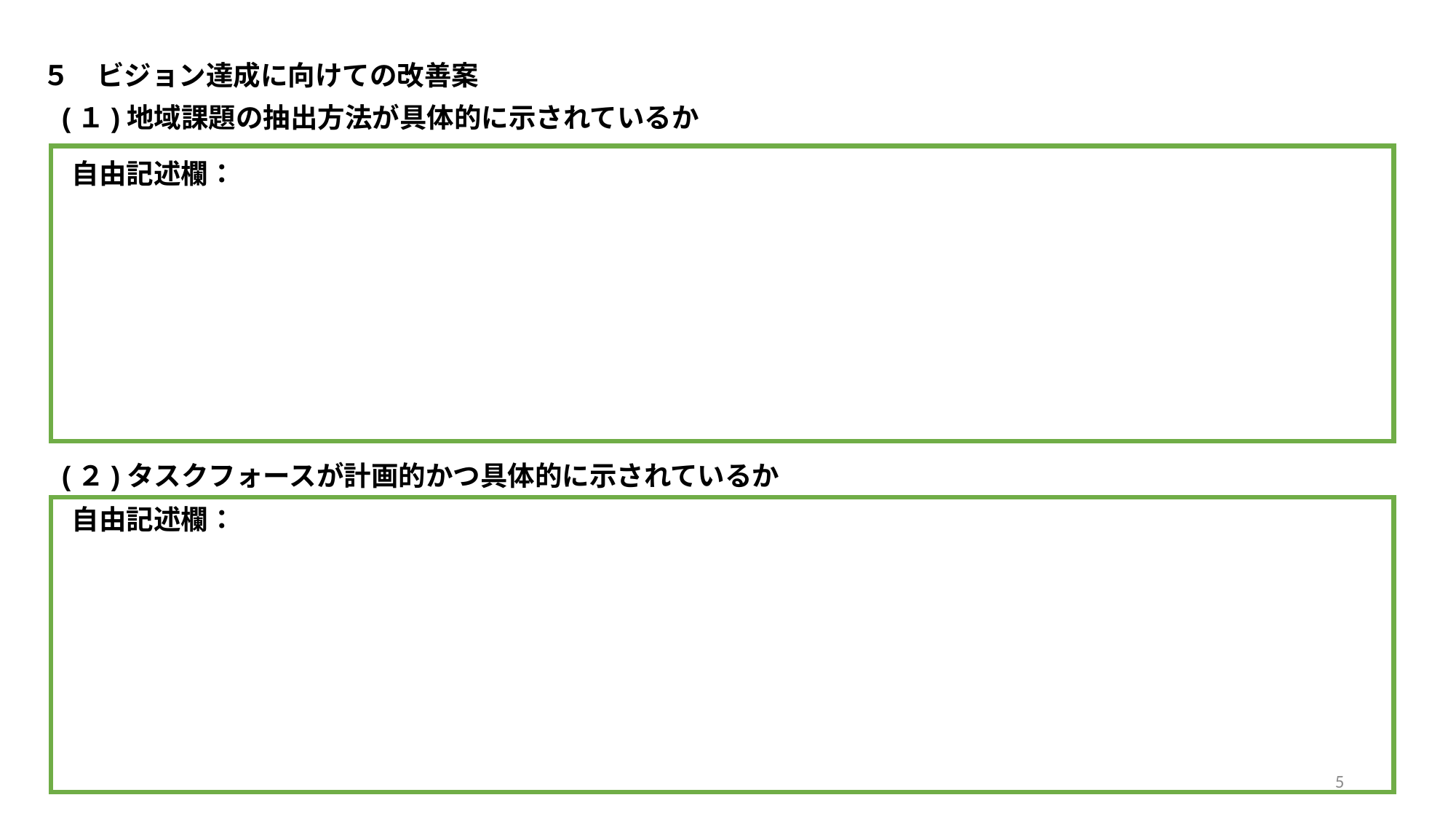

５　ビジョン達成に向けての改善案
(１)地域課題の抽出方法が具体的に示されているか

自由記述欄：
(２)タスクフォースが計画的かつ具体的に示されているか

自由記述欄：
5